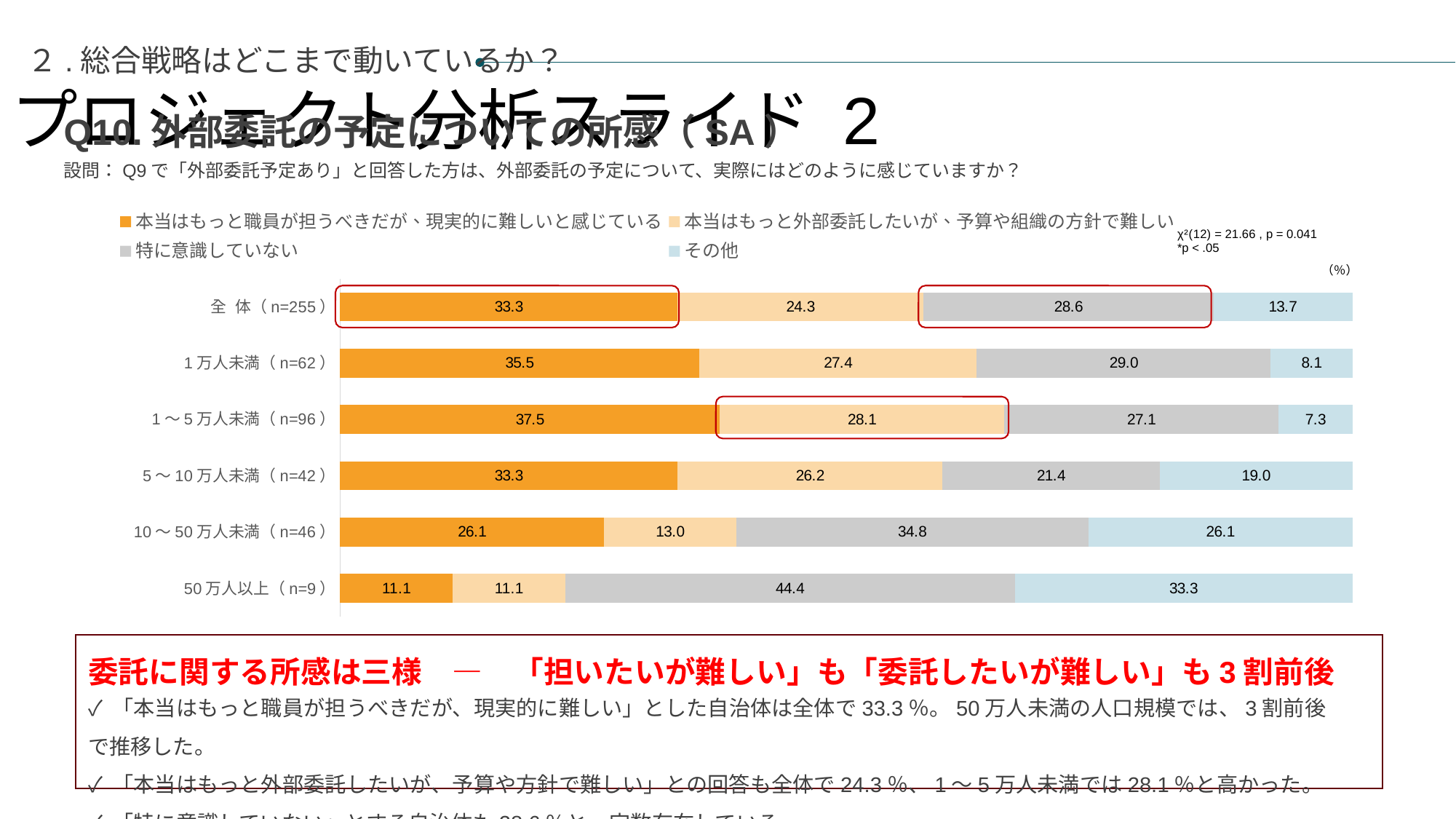

プロジェクト分析スライド 2
２.総合戦略はどこまで動いているか？
Q10.外部委託の予定についての所感（SA）
設問：Q9で「外部委託予定あり」と回答した方は、外部委託の予定について、実際にはどのように感じていますか？

### Chart

| Category | 本当はもっと職員が担うべきだが、現実的に難しいと感じている | 本当はもっと外部委託したいが、予算や組織の方針で難しい | 特に意識していない | その他 |
|---|---|---|---|---|
|   全  体（n=255） | 33.33333333333333 | 24.313725490196077 | 28.627450980392155 | 13.725490196078432 |
| 1万人未満（n=62） | 35.483870967741936 | 27.419354838709676 | 29.03225806451613 | 8.064516129032258 |
| 1～5万人未満（n=96） | 37.5 | 28.125 | 27.083333333333332 | 7.291666666666667 |
| 5～10万人未満（n=42） | 33.33333333333333 | 26.190476190476193 | 21.428571428571427 | 19.047619047619047 |
| 10～50万人未満（n=46） | 26.08695652173913 | 13.043478260869565 | 34.78260869565217 | 26.08695652173913 |
| 50万人以上（n=9） | 11.11111111111111 | 11.11111111111111 | 44.44444444444444 | 33.33333333333333 |
（％）

委託に関する所感は三様　―　「担いたいが難しい」も「委託したいが難しい」も3割前後
✓ 「本当はもっと職員が担うべきだが、現実的に難しい」とした自治体は全体で33.3％。50万人未満の人口規模では、3割前後で推移した。
✓ 「本当はもっと外部委託したいが、予算や方針で難しい」との回答も全体で24.3％、1～5万人未満では28.1％と高かった。
✓ 「特に意識していない」とする自治体も28.6％と一定数存在している。